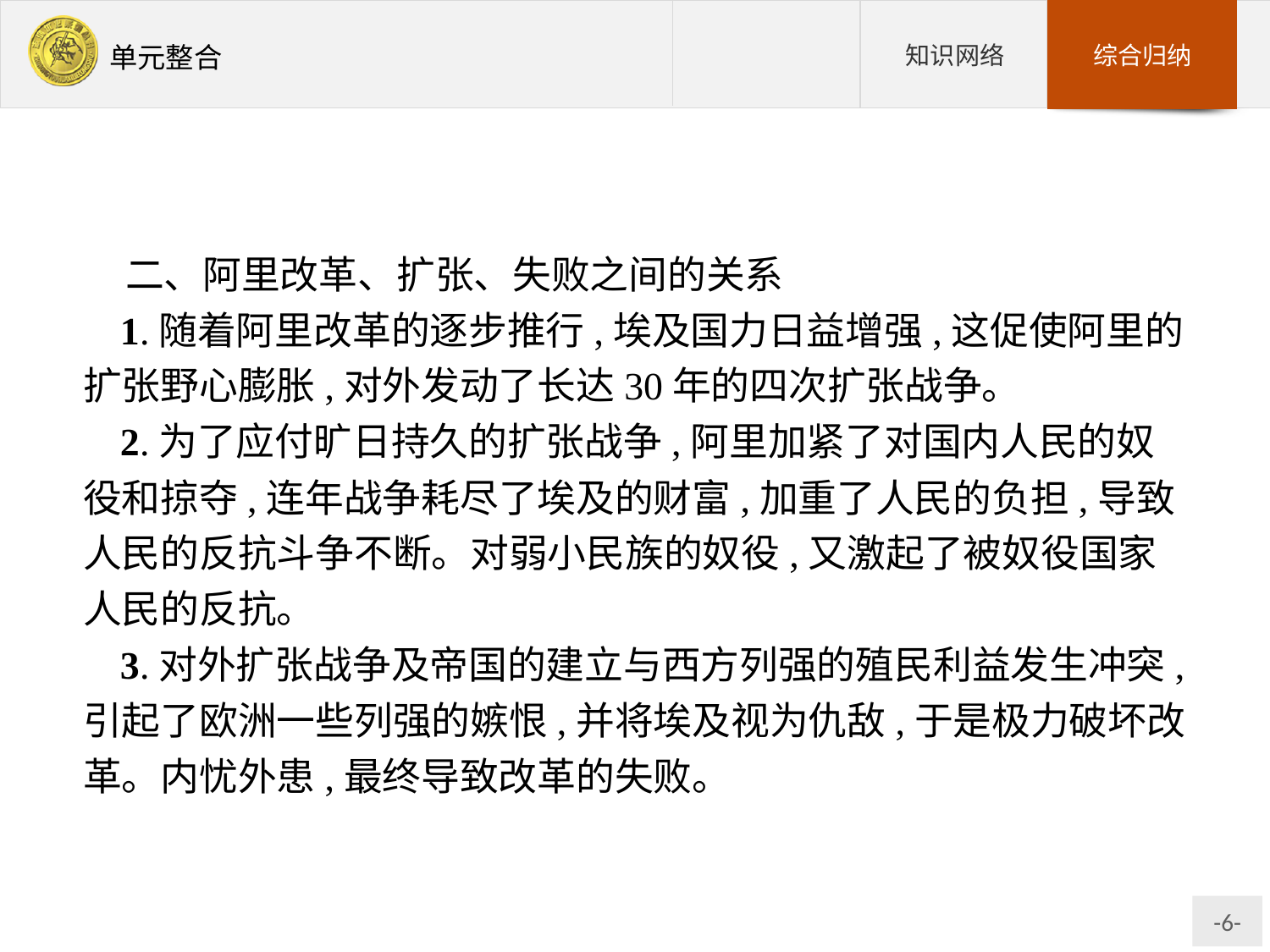

二、阿里改革、扩张、失败之间的关系
1.随着阿里改革的逐步推行,埃及国力日益增强,这促使阿里的扩张野心膨胀,对外发动了长达30年的四次扩张战争。
2.为了应付旷日持久的扩张战争,阿里加紧了对国内人民的奴役和掠夺,连年战争耗尽了埃及的财富,加重了人民的负担,导致人民的反抗斗争不断。对弱小民族的奴役,又激起了被奴役国家人民的反抗。
3.对外扩张战争及帝国的建立与西方列强的殖民利益发生冲突,引起了欧洲一些列强的嫉恨,并将埃及视为仇敌,于是极力破坏改革。内忧外患,最终导致改革的失败。